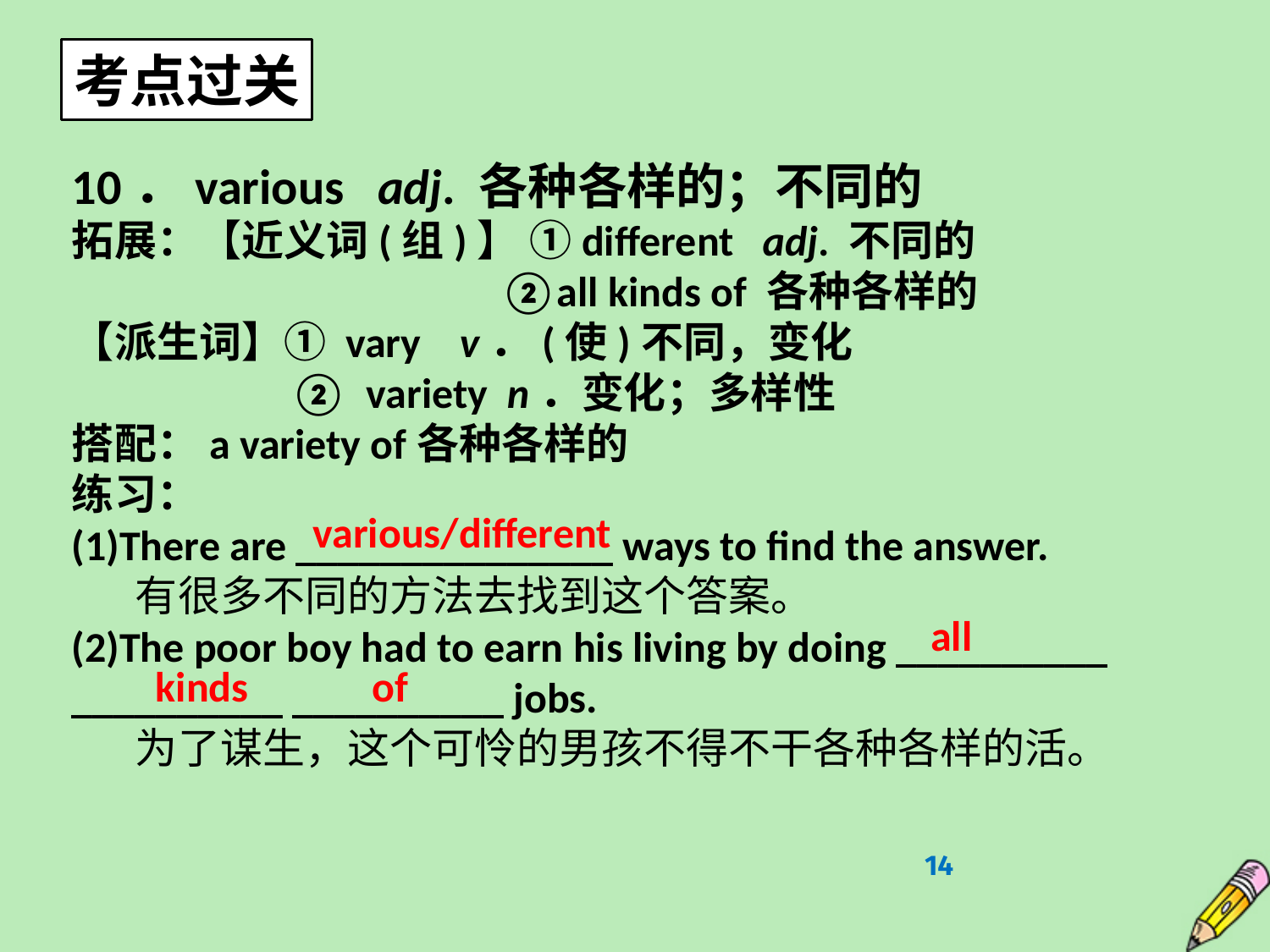

考点过关
10．various   adj. 各种各样的；不同的
拓展：【近义词(组)】 ①different   adj. 不同的
                                             ②all kinds of 各种各样的
【派生词】① vary    v．(使)不同，变化
                       ②  variety  n．变化；多样性
搭配：a variety of各种各样的
练习：
(1)There are _______________ ways to find the answer.
有很多不同的方法去找到这个答案。
(2)The poor boy had to earn his living by doing __________ __________ __________ jobs.
为了谋生，这个可怜的男孩不得不干各种各样的活。
various/different
all
kinds             of
14